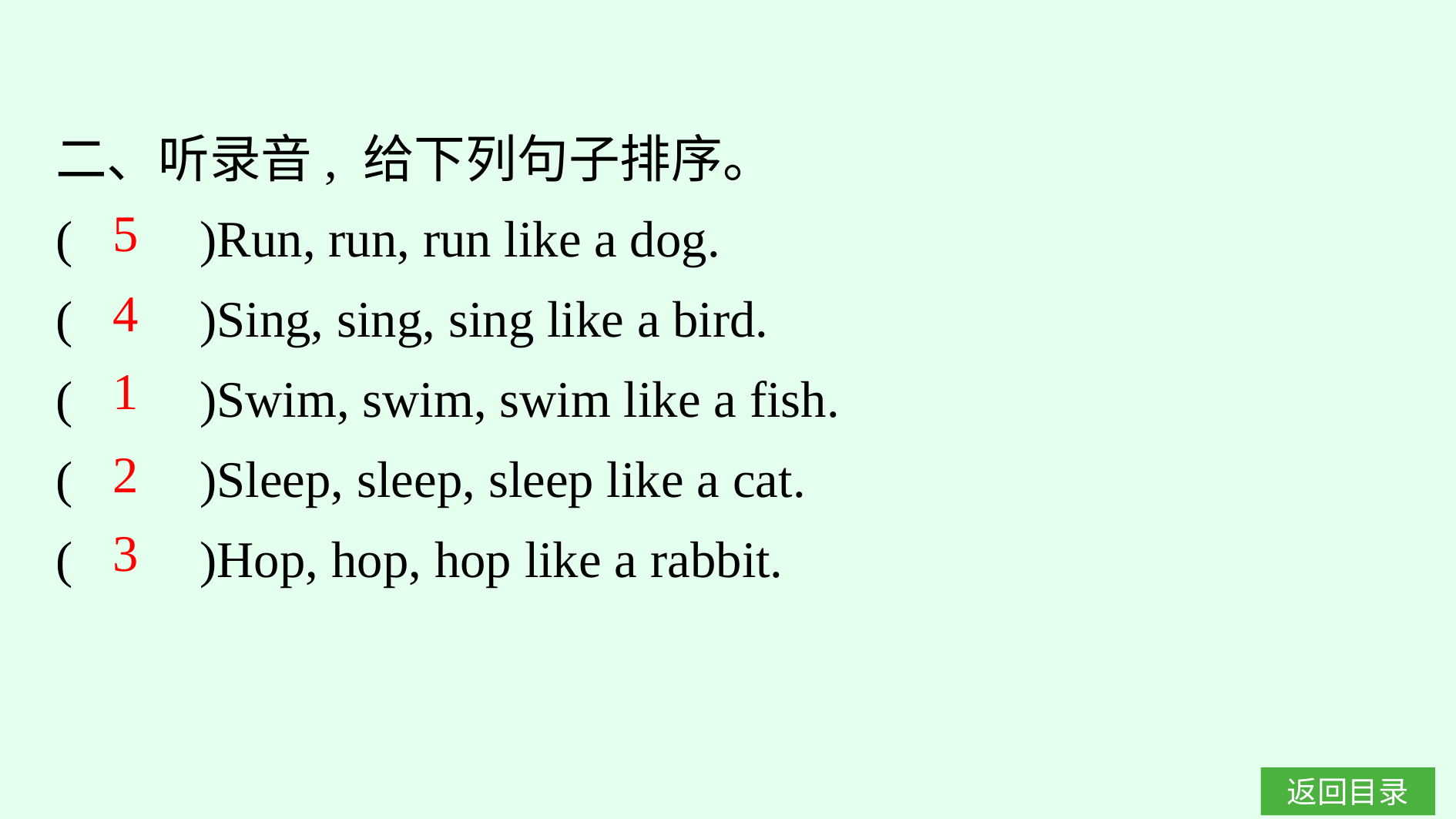

二、听录音, 给下列句子排序。
(　　)Run, run, run like a dog.
(　　)Sing, sing, sing like a bird.
(　　)Swim, swim, swim like a fish.
(　　)Sleep, sleep, sleep like a cat.
(　　)Hop, hop, hop like a rabbit.
5
4
1
2
3